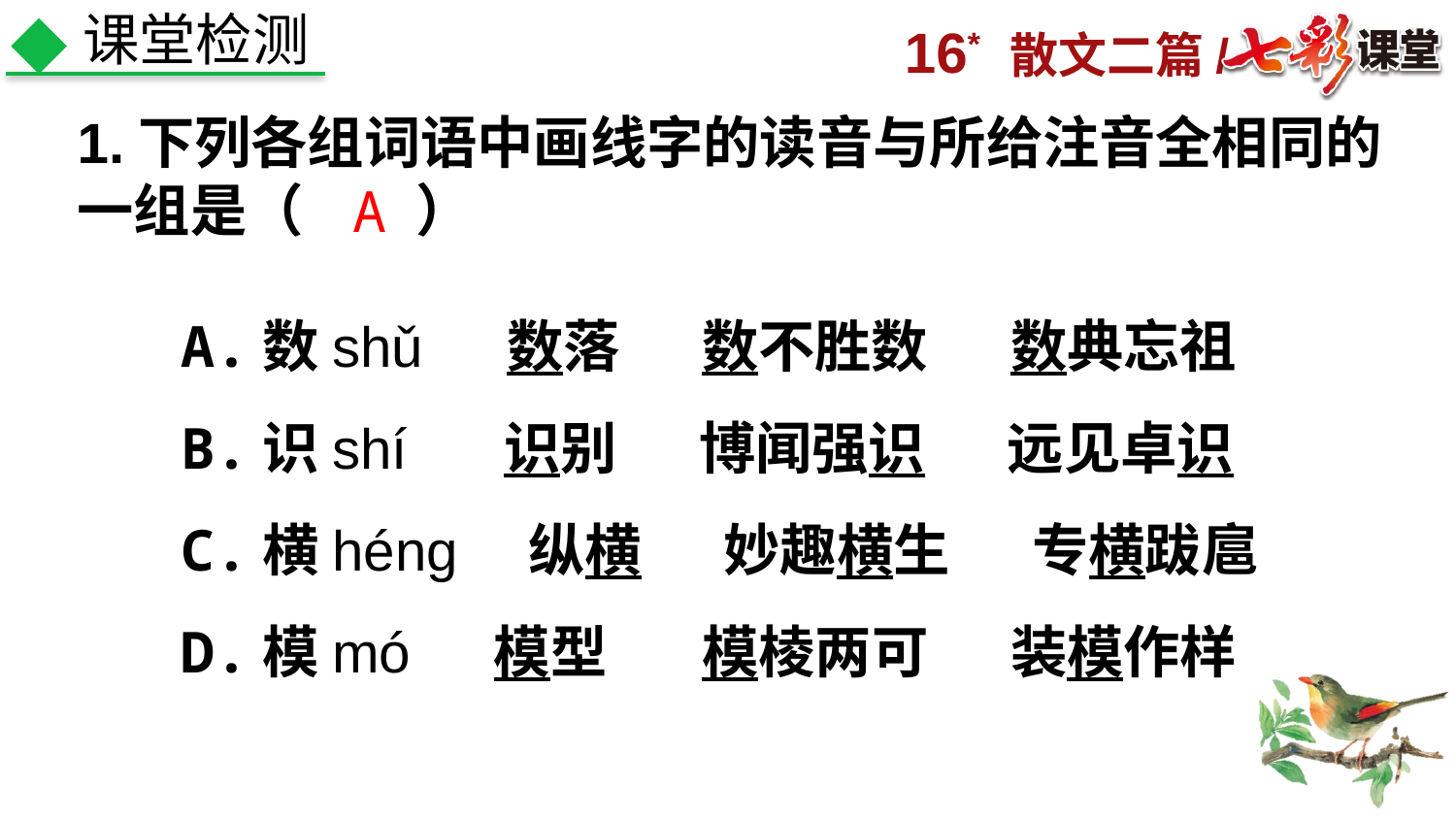

课堂检测

1.下列各组词语中画线字的读音与所给注音全相同的一组是（　　）
A
A.数shǔ　 数落　  数不胜数　  数典忘祖
B.识shí　  识别　  博闻强识　  远见卓识
C.横héng　纵横　  妙趣横生　  专横跋扈
D.模mó　 模型　   模棱两可　  装模作样